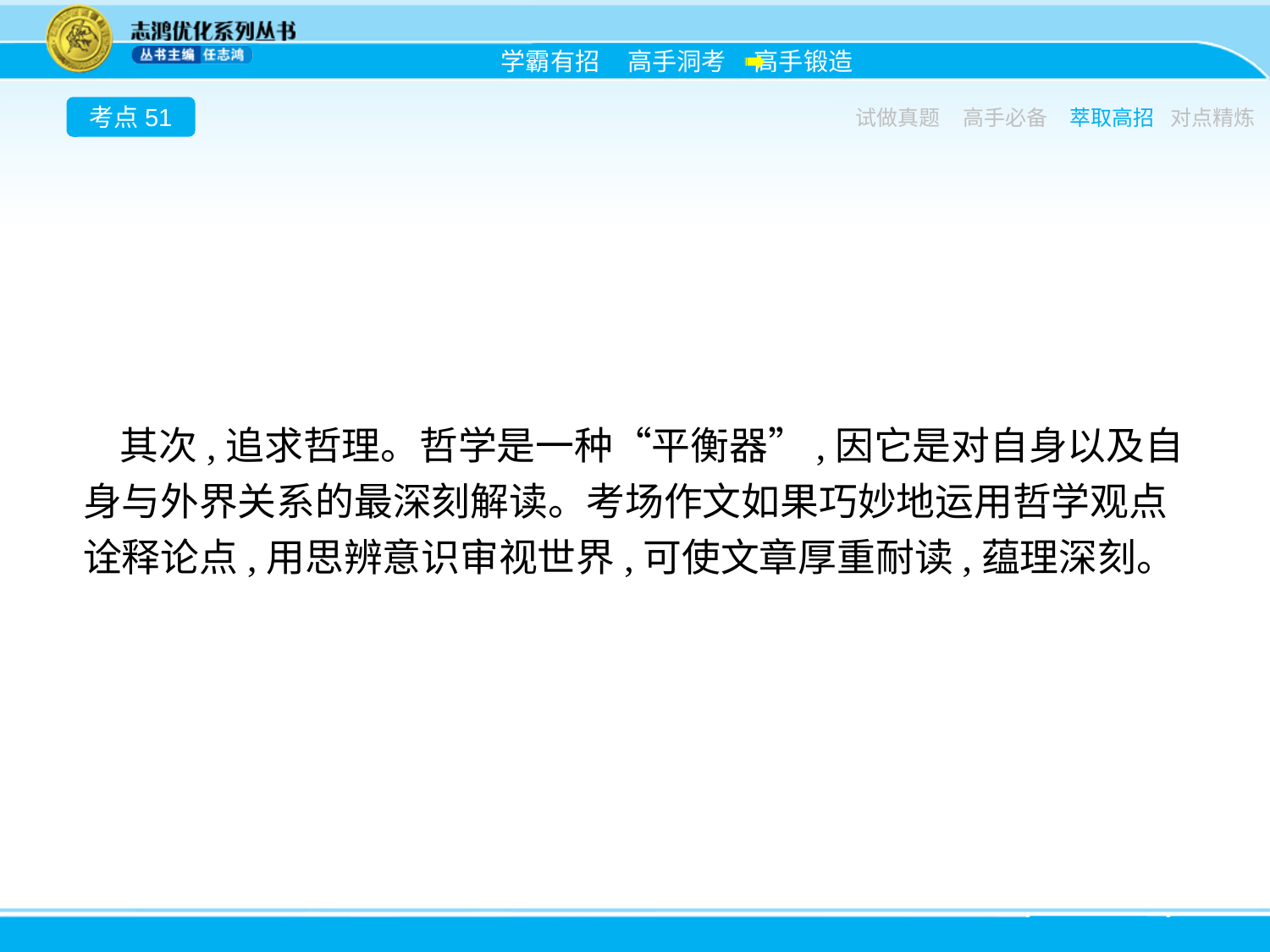

考点51
试做真题
高手必备
萃取高招
对点精炼
其次,追求哲理。哲学是一种“平衡器”,因它是对自身以及自身与外界关系的最深刻解读。考场作文如果巧妙地运用哲学观点诠释论点,用思辨意识审视世界,可使文章厚重耐读,蕴理深刻。